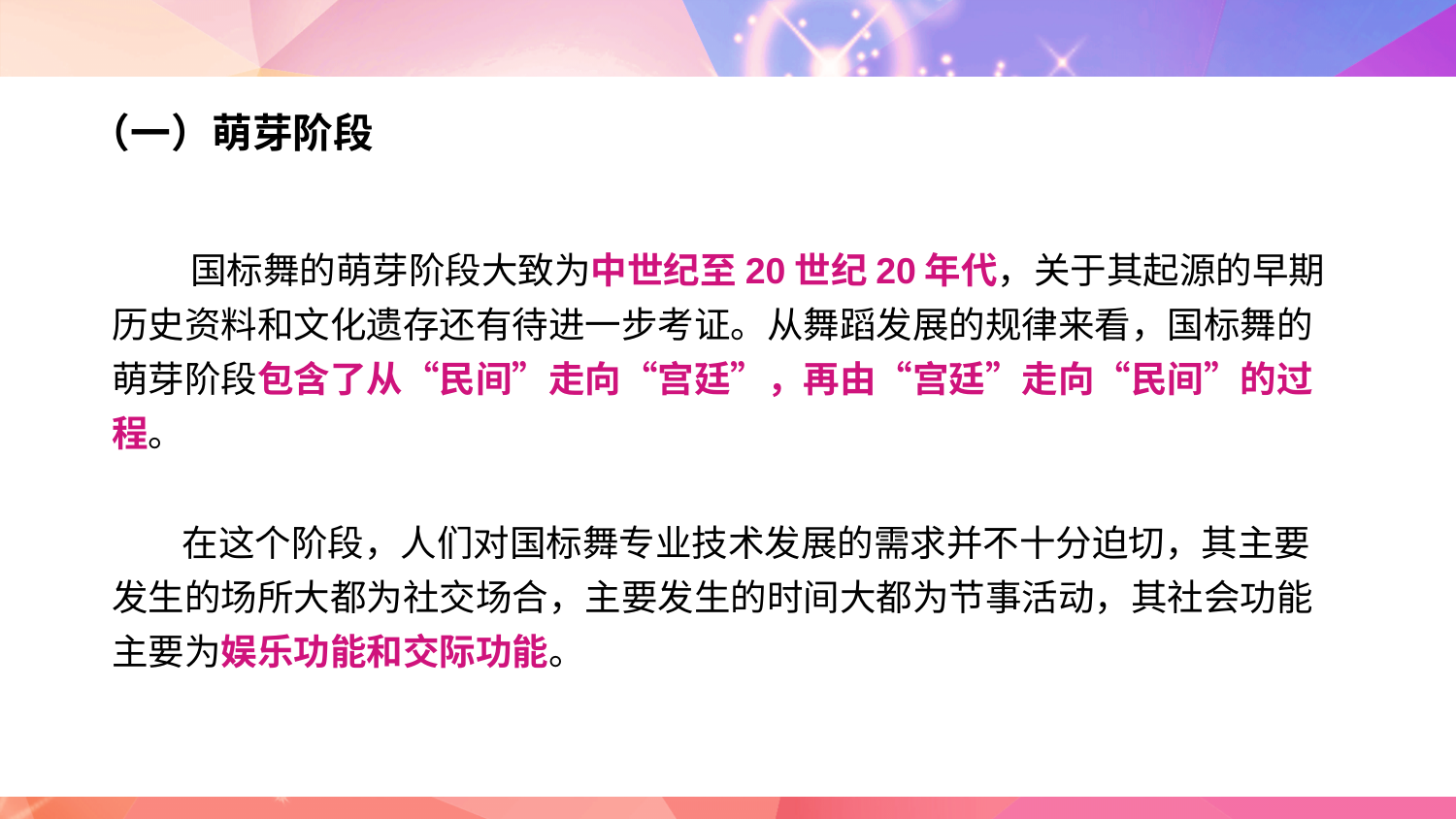

（一）萌芽阶段
   国标舞的萌芽阶段大致为中世纪至20世纪20年代，关于其起源的早期历史资料和文化遗存还有待进一步考证。从舞蹈发展的规律来看，国标舞的萌芽阶段包含了从“民间”走向“宫廷”，再由“宫廷”走向“民间”的过程。

  在这个阶段，人们对国标舞专业技术发展的需求并不十分迫切，其主要发生的场所大都为社交场合，主要发生的时间大都为节事活动，其社会功能主要为娱乐功能和交际功能。